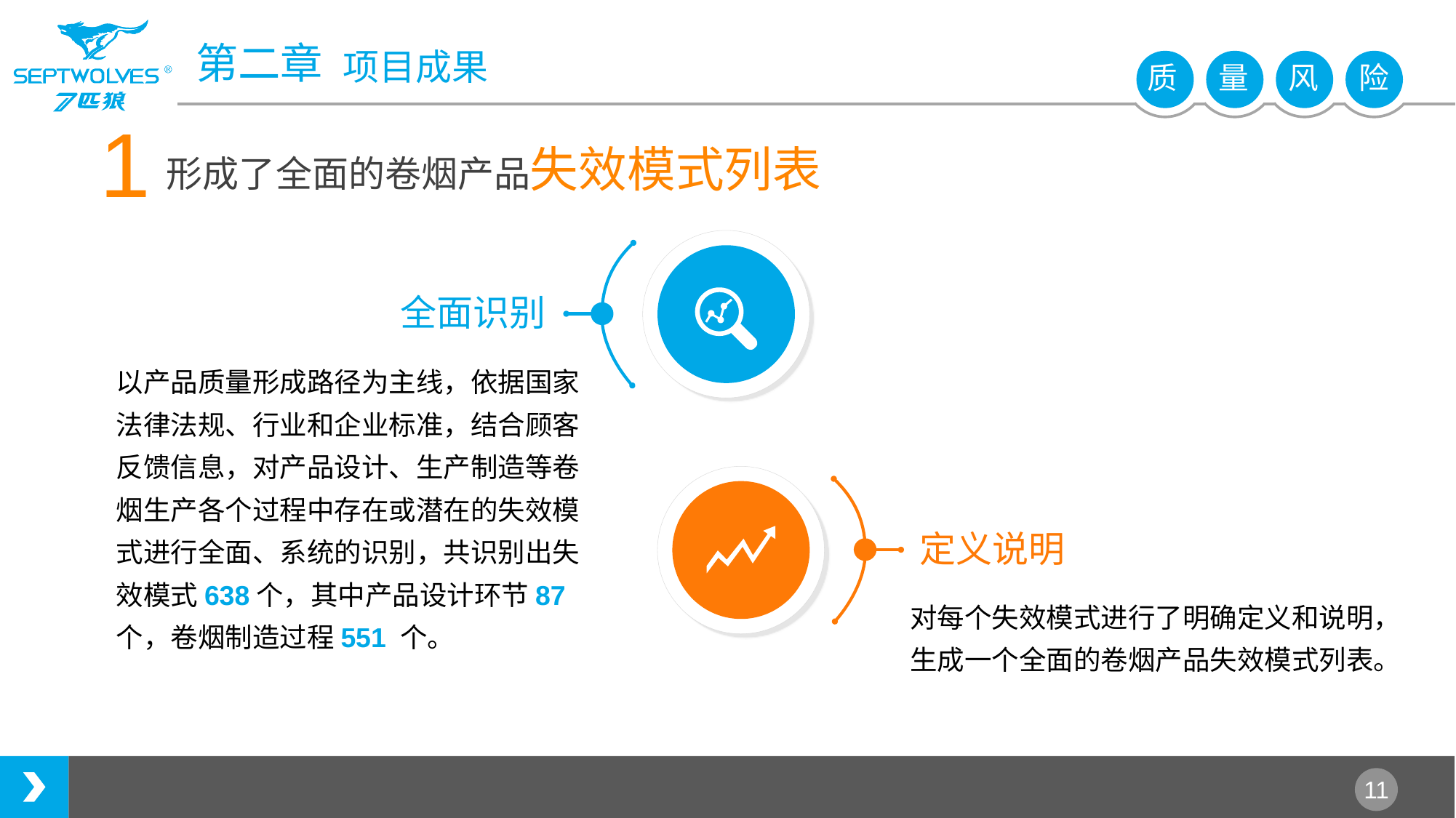

1
形成了全面的卷烟产品失效模式列表

全面识别

定义说明

以产品质量形成路径为主线，依据国家法律法规、行业和企业标准，结合顾客反馈信息，对产品设计、生产制造等卷烟生产各个过程中存在或潜在的失效模式进行全面、系统的识别，共识别出失效模式638个，其中产品设计环节87 个，卷烟制造过程551 个。
对每个失效模式进行了明确定义和说明，生成一个全面的卷烟产品失效模式列表。